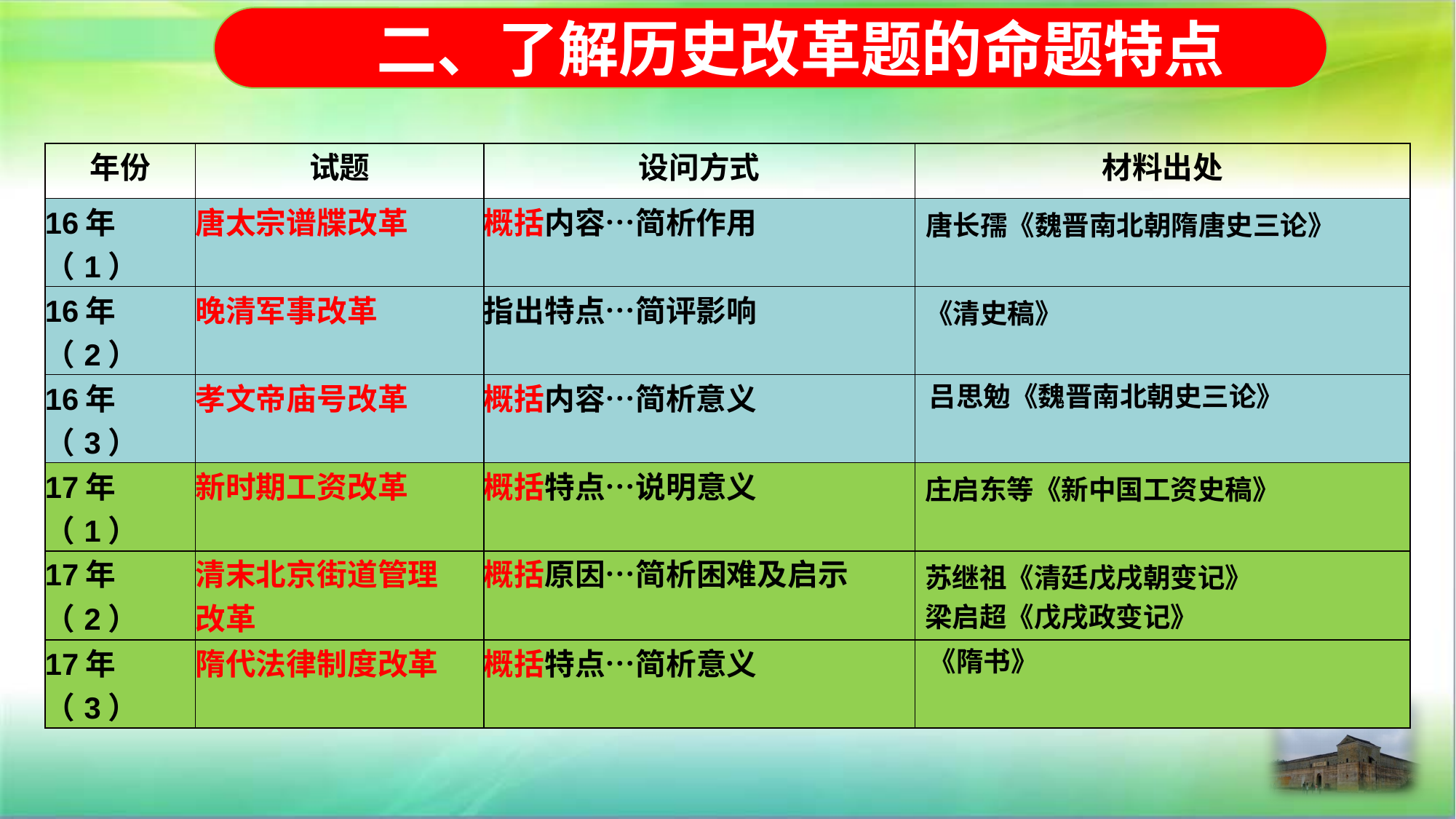

二二、了解历史改革题的命题特点
| 年份 | 试题 | 设问方式 | 材料出处 |
| --- | --- | --- | --- |
| 16年（1） | 唐太宗谱牒改革 | 概括内容…简析作用 | 唐长孺《魏晋南北朝隋唐史三论》 |
| 16年（2） | 晚清军事改革 | 指出特点…简评影响 | 《清史稿》 |
| 16年（3） | 孝文帝庙号改革 | 概括内容…简析意义 | 吕思勉《魏晋南北朝史三论》 |
| 17年（1） | 新时期工资改革 | 概括特点…说明意义 | 庄启东等《新中国工资史稿》 |
| 17年（2） | 清末北京街道管理 改革 | 概括原因…简析困难及启示 | 苏继祖《清廷戊戌朝变记》 梁启超《戊戌政变记》 |
| 17年（3） | 隋代法律制度改革 | 概括特点…简析意义 | 《隋书》 |